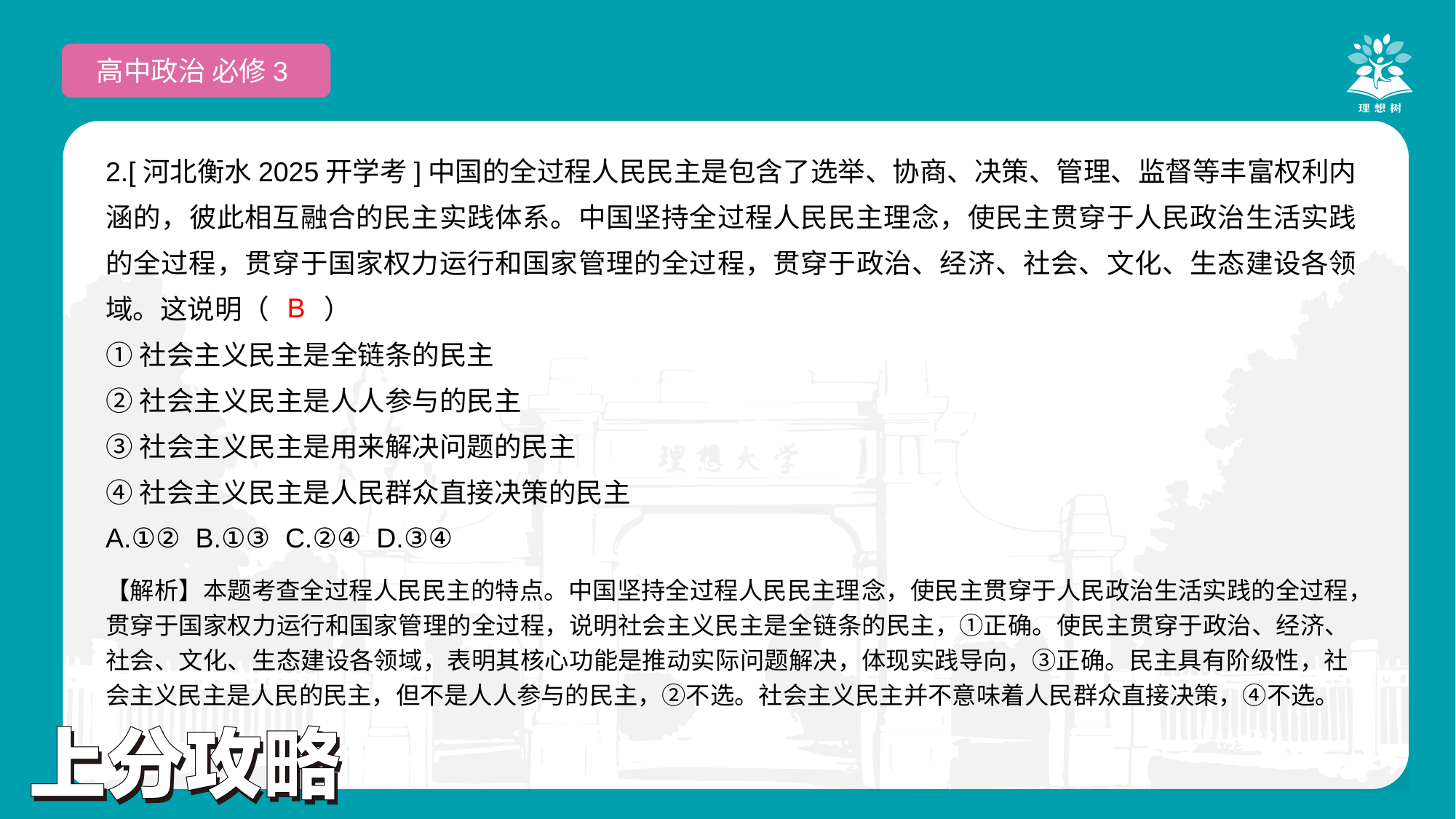

高中政治 必修3
2.[河北衡水2025开学考]中国的全过程人民民主是包含了选举、协商、决策、管理、监督等丰富权利内涵的，彼此相互融合的民主实践体系。中国坚持全过程人民民主理念，使民主贯穿于人民政治生活实践的全过程，贯穿于国家权力运行和国家管理的全过程，贯穿于政治、经济、社会、文化、生态建设各领域。这说明（　　）
①社会主义民主是全链条的民主
②社会主义民主是人人参与的民主
③社会主义民主是用来解决问题的民主
④社会主义民主是人民群众直接决策的民主
A.①②  B.①③  C.②④  D.③④
 B
【解析】本题考查全过程人民民主的特点。中国坚持全过程人民民主理念，使民主贯穿于人民政治生活实践的全过程，贯穿于国家权力运行和国家管理的全过程，说明社会主义民主是全链条的民主，①正确。使民主贯穿于政治、经济、社会、文化、生态建设各领域，表明其核心功能是推动实际问题解决，体现实践导向，③正确。民主具有阶级性，社会主义民主是人民的民主，但不是人人参与的民主，②不选。社会主义民主并不意味着人民群众直接决策，④不选。